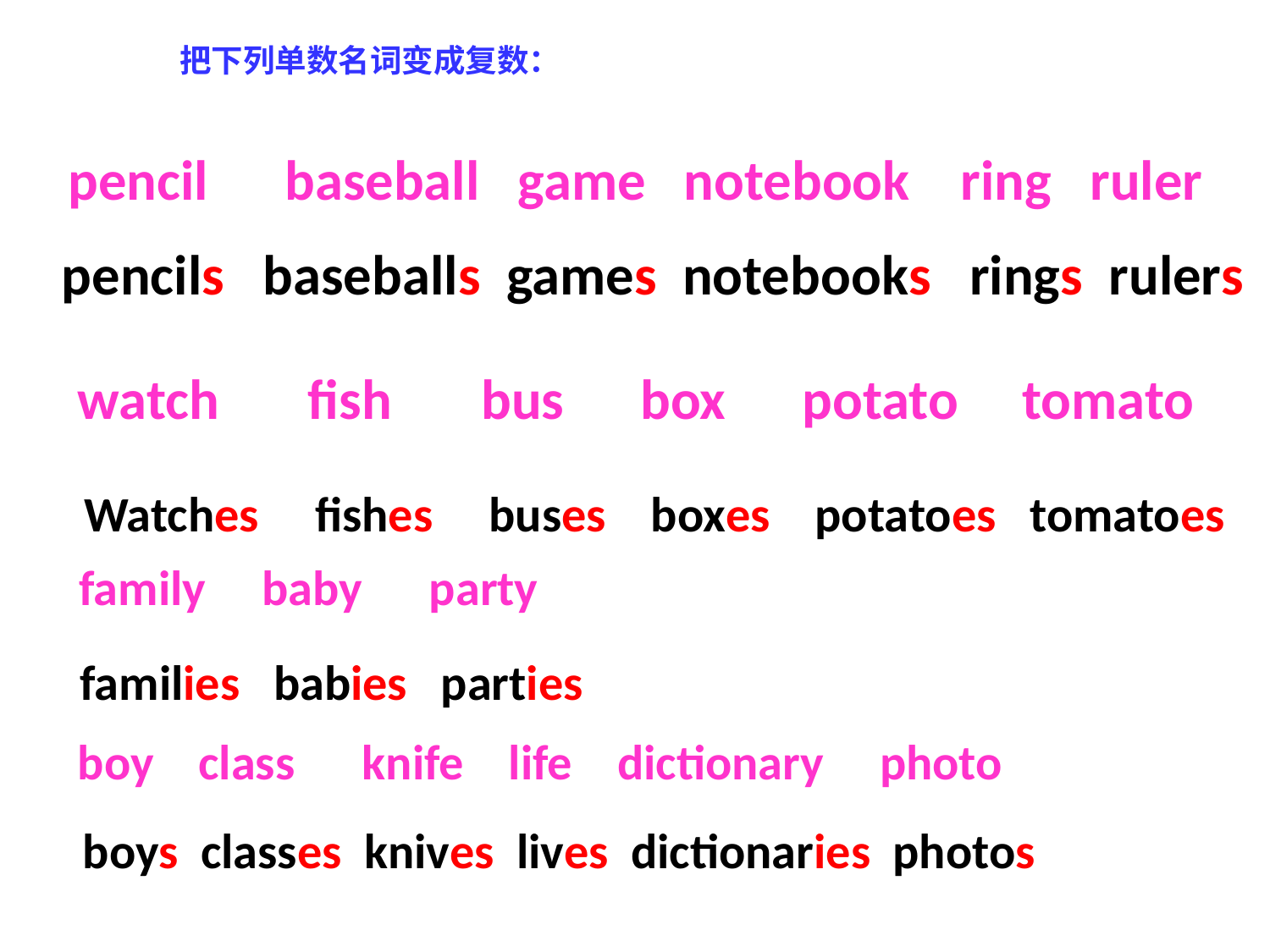

把下列单数名词变成复数：
pencil      baseball   game   notebook    ring   ruler
pencils   baseballs  games  notebooks   rings  rulers
watch       fish       bus      box      potato     tomato
Watches     fishes     buses    boxes    potatoes   tomatoes
family     baby      party
families   babies   parties
boy    class      knife    life    dictionary     photo
boys  classes  knives  lives  dictionaries  photos